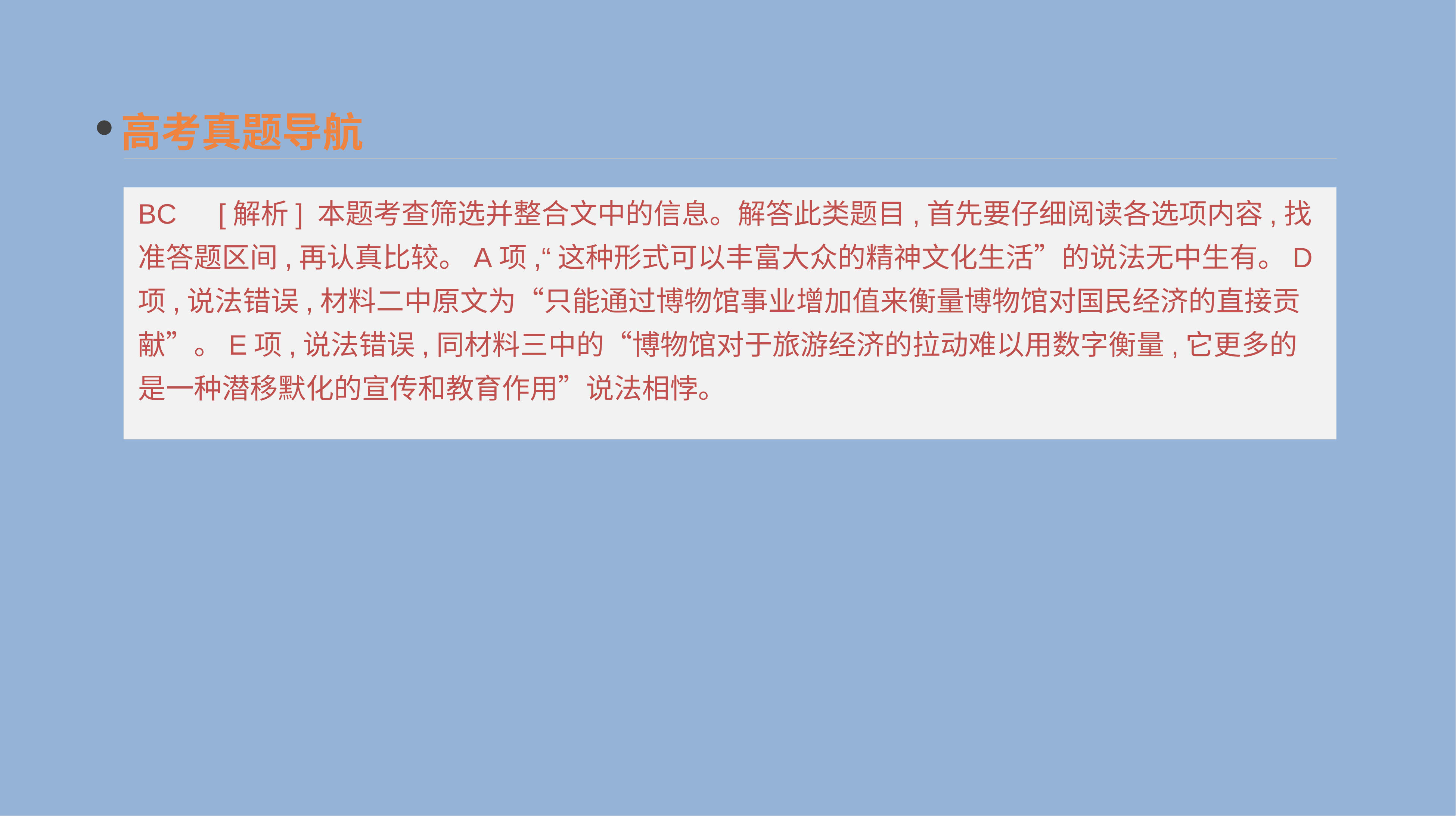

高考真题导航

BC　[解析] 本题考查筛选并整合文中的信息。解答此类题目,首先要仔细阅读各选项内容,找准答题区间,再认真比较。A项,“这种形式可以丰富大众的精神文化生活”的说法无中生有。D项,说法错误,材料二中原文为“只能通过博物馆事业增加值来衡量博物馆对国民经济的直接贡献”。E项,说法错误,同材料三中的“博物馆对于旅游经济的拉动难以用数字衡量,它更多的是一种潜移默化的宣传和教育作用”说法相悖。